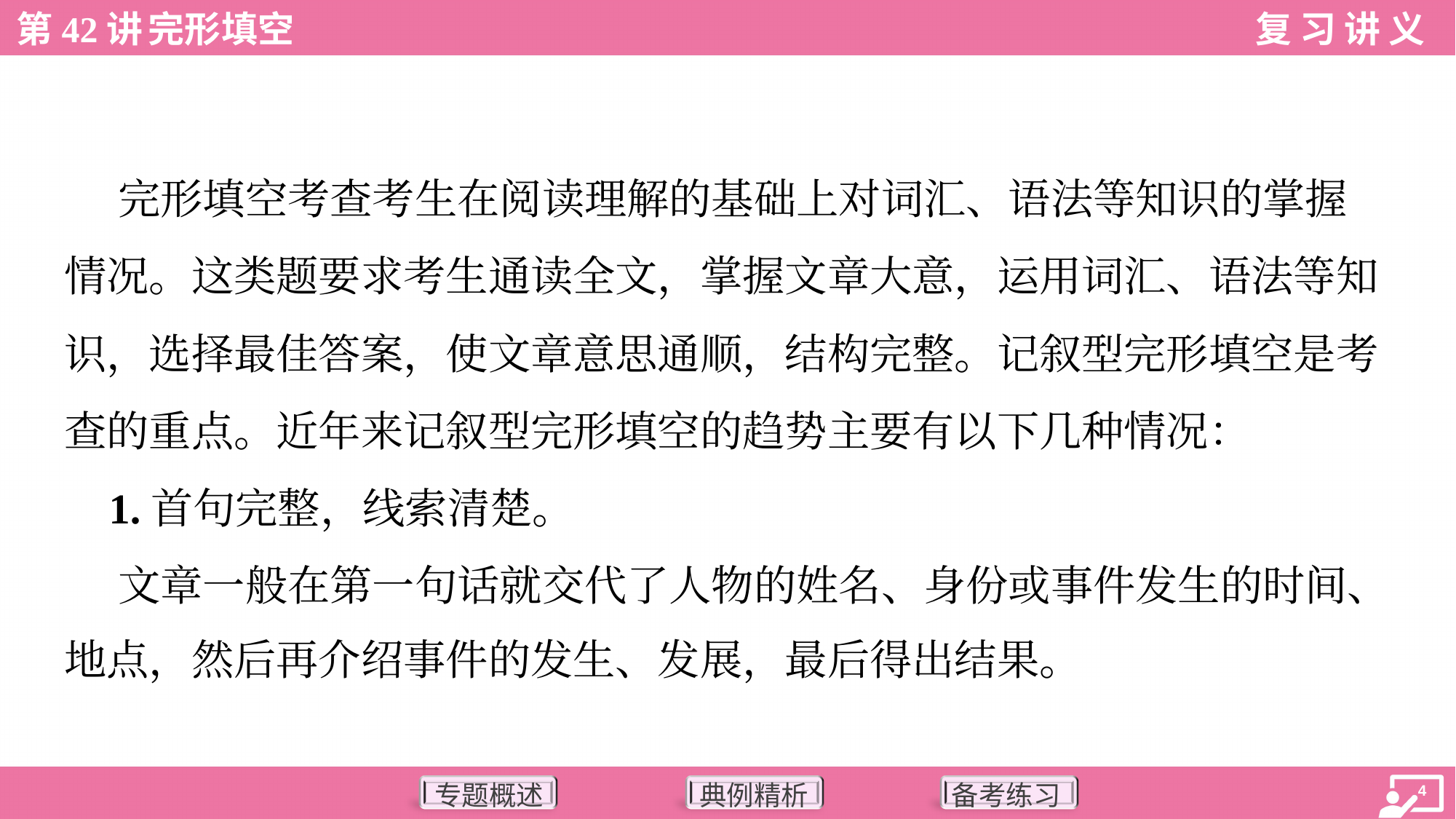

完形填空考查考生在阅读理解的基础上对词汇、语法等知识的掌握
情况。这类题要求考生通读全文，掌握文章大意，运用词汇、语法等知
识，选择最佳答案，使文章意思通顺，结构完整。记叙型完形填空是考
查的重点。近年来记叙型完形填空的趋势主要有以下几种情况：
    1.首句完整，线索清楚。
    文章一般在第一句话就交代了人物的姓名、身份或事件发生的时间、
地点，然后再介绍事件的发生、发展，最后得出结果。